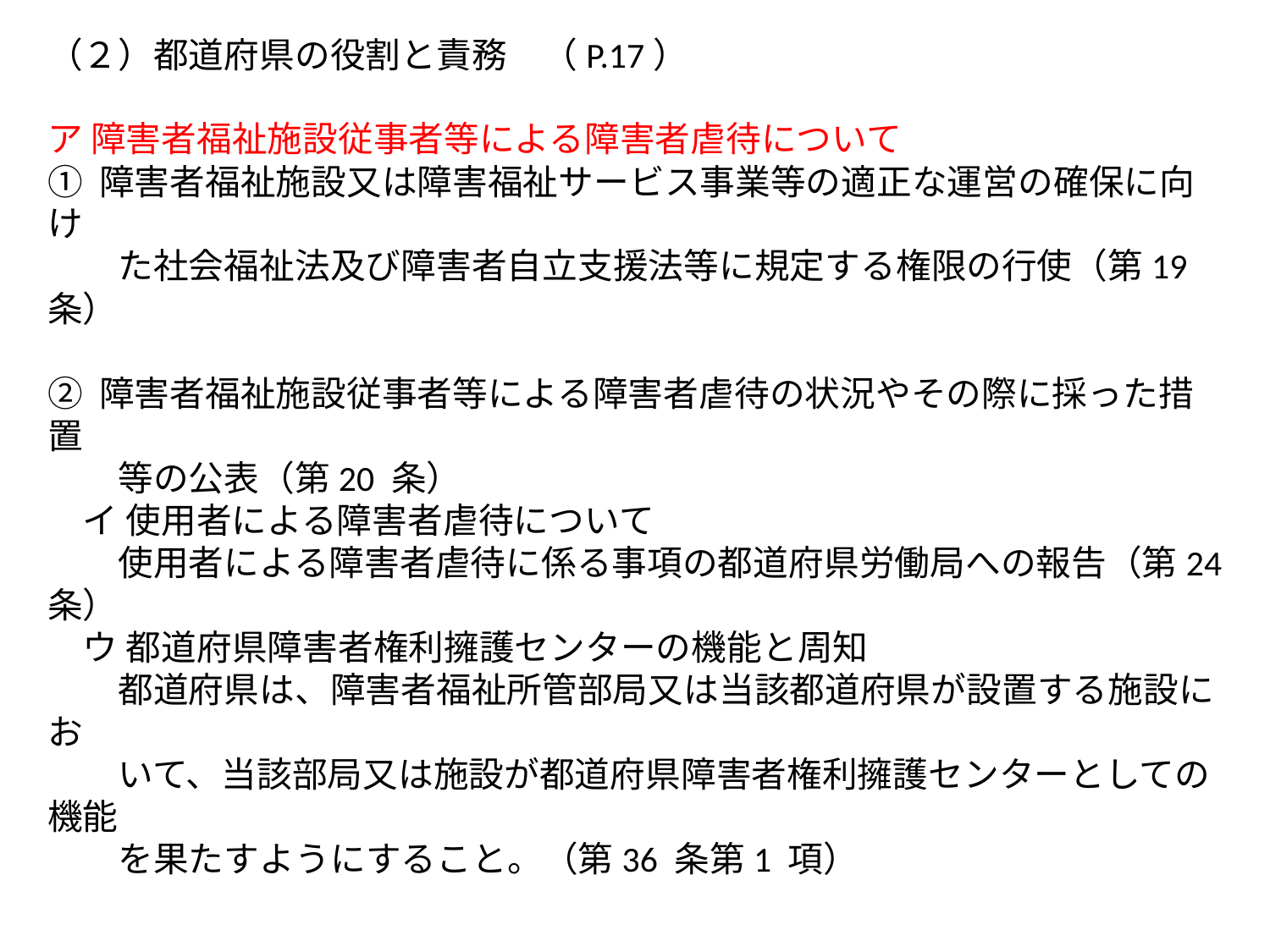

（２）都道府県の役割と責務　（P.17）

ア 障害者福祉施設従事者等による障害者虐待について
① 障害者福祉施設又は障害福祉サービス事業等の適正な運営の確保に向け
　　た社会福祉法及び障害者自立支援法等に規定する権限の行使（第19 条）

② 障害者福祉施設従事者等による障害者虐待の状況やその際に採った措置
　　等の公表（第20 条）
　イ 使用者による障害者虐待について
　　使用者による障害者虐待に係る事項の都道府県労働局への報告（第24 条）
　ウ 都道府県障害者権利擁護センターの機能と周知
　　都道府県は、障害者福祉所管部局又は当該都道府県が設置する施設にお
　　いて、当該部局又は施設が都道府県障害者権利擁護センターとしての機能
　　を果たすようにすること。（第36 条第1 項）